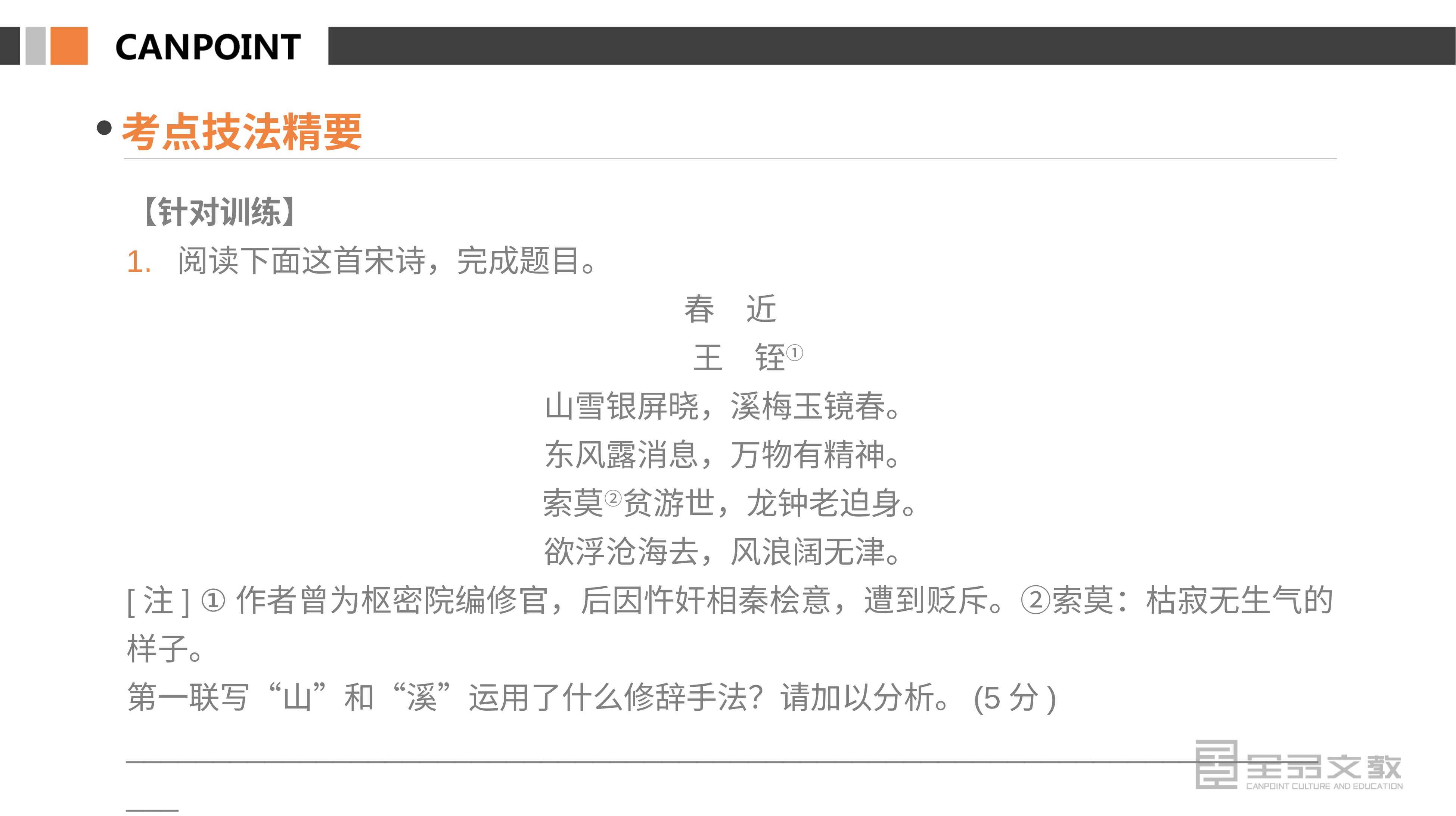

考点技法精要

【针对训练】
1.  阅读下面这首宋诗，完成题目。
春　近
    王　铚①
山雪银屏晓，溪梅玉镜春。
东风露消息，万物有精神。
 索莫②贫游世，龙钟老迫身。
欲浮沧海去，风浪阔无津。
[注] ①作者曾为枢密院编修官，后因忤奸相秦桧意，遭到贬斥。②索莫：枯寂无生气的样子。
第一联写“山”和“溪”运用了什么修辞手法？请加以分析。(5分)
________________________________________________________________________